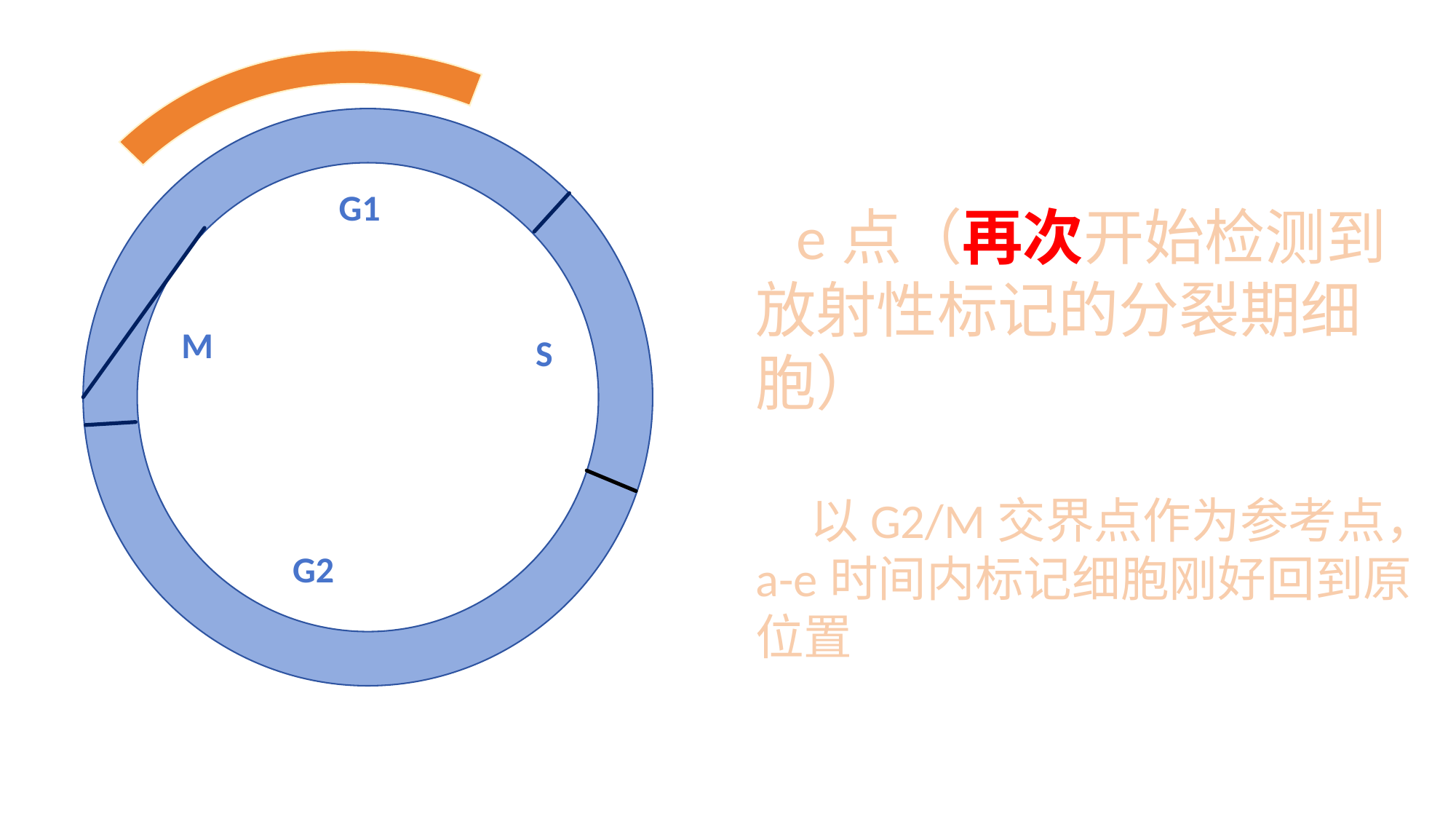

G1
M
S
G2
   e点（再次开始检测到放射性标记的分裂期细胞）

以G2/M交界点作为参考点，a-e时间内标记细胞刚好回到原位置